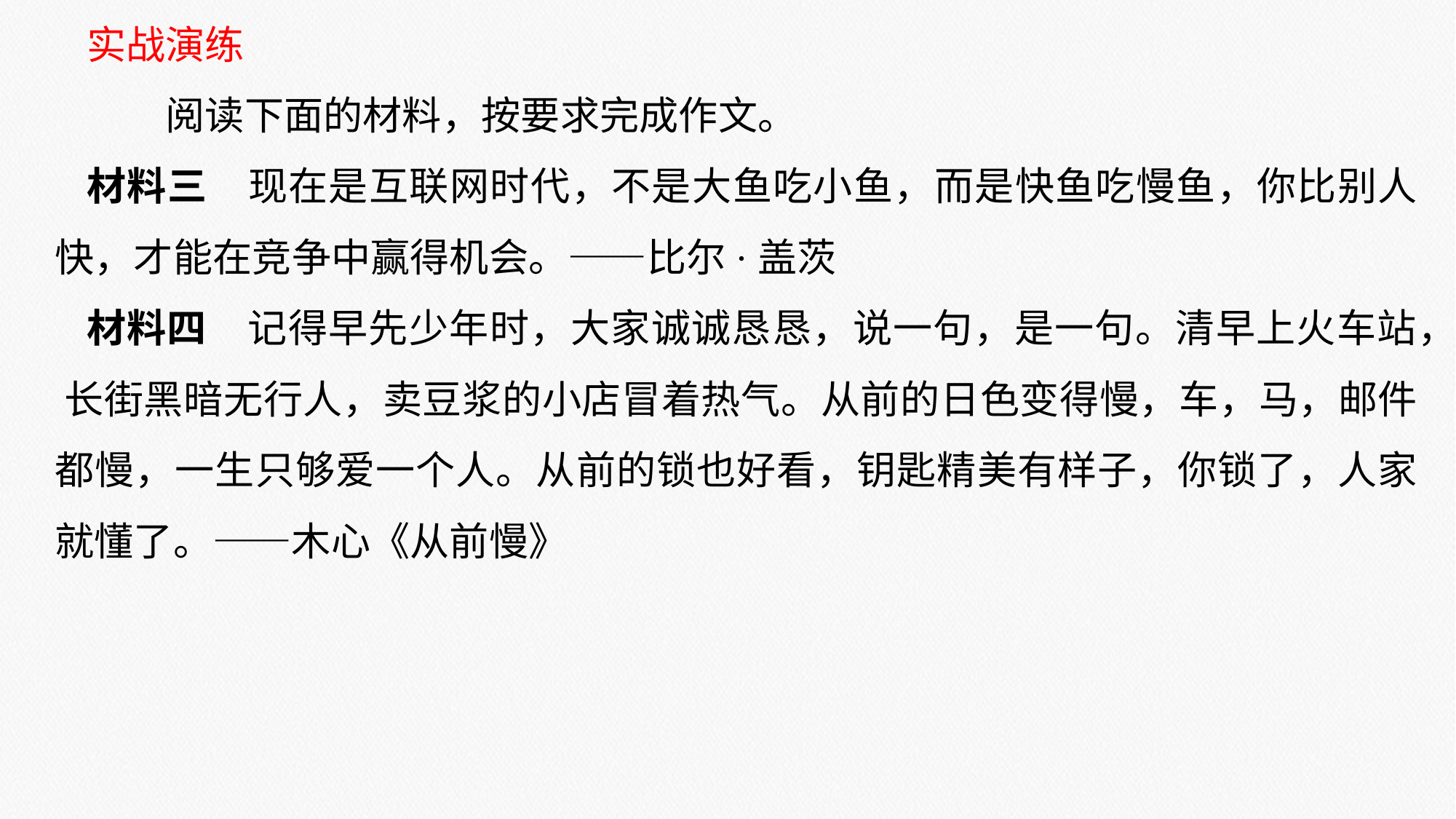

实战演练
　　阅读下面的材料，按要求完成作文。
材料三　现在是互联网时代，不是大鱼吃小鱼，而是快鱼吃慢鱼，你比别人快，才能在竞争中赢得机会。——比尔·盖茨
材料四　记得早先少年时，大家诚诚恳恳，说一句，是一句。清早上火车站， 长街黑暗无行人，卖豆浆的小店冒着热气。从前的日色变得慢，车，马，邮件都慢，一生只够爱一个人。从前的锁也好看，钥匙精美有样子，你锁了，人家就懂了。——木心《从前慢》